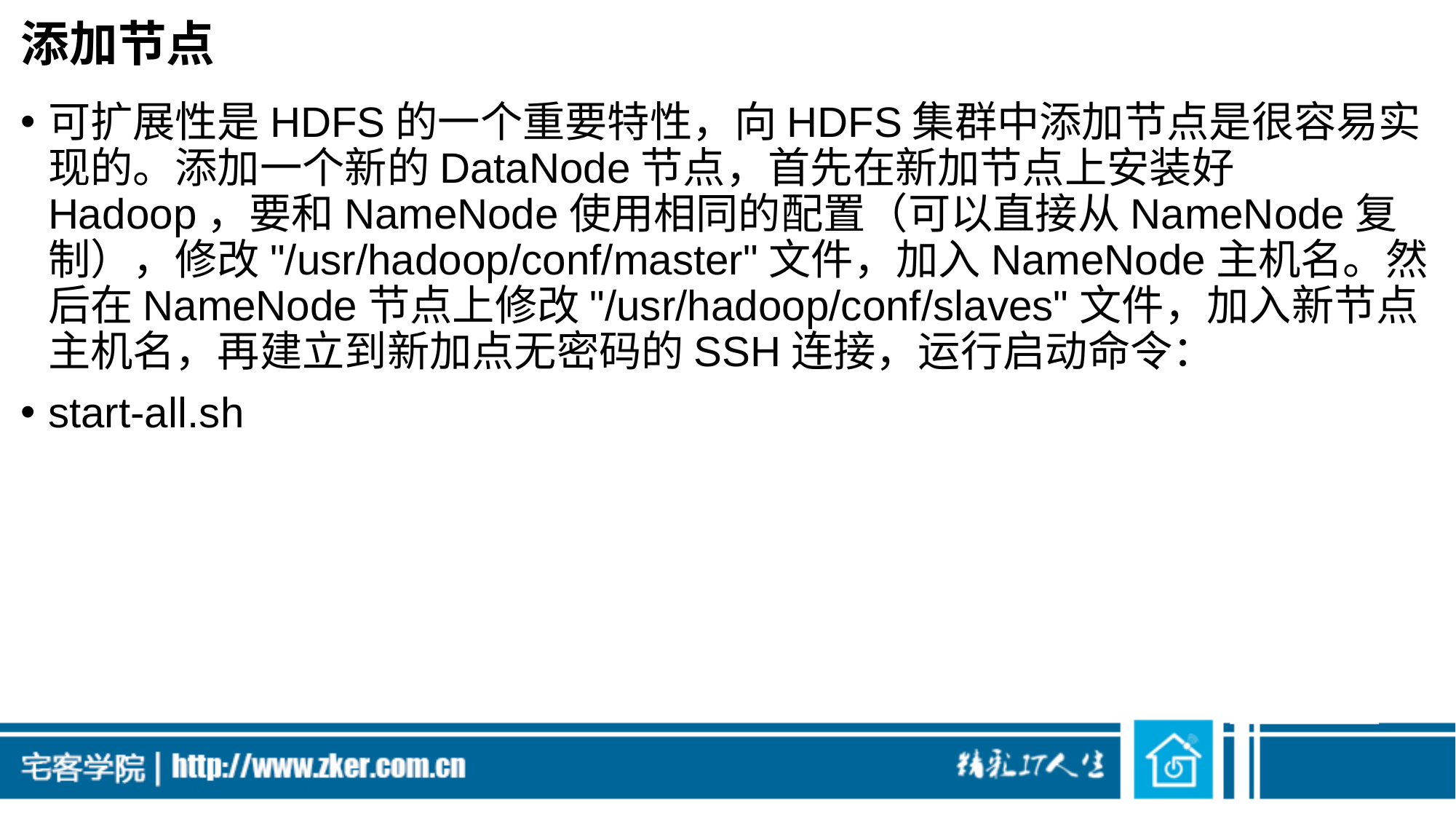

# 添加节点
可扩展性是HDFS的一个重要特性，向HDFS集群中添加节点是很容易实现的。添加一个新的DataNode节点，首先在新加节点上安装好Hadoop，要和NameNode使用相同的配置（可以直接从NameNode复制），修改"/usr/hadoop/conf/master"文件，加入NameNode主机名。然后在NameNode节点上修改"/usr/hadoop/conf/slaves"文件，加入新节点主机名，再建立到新加点无密码的SSH连接，运行启动命令：
start-all.sh